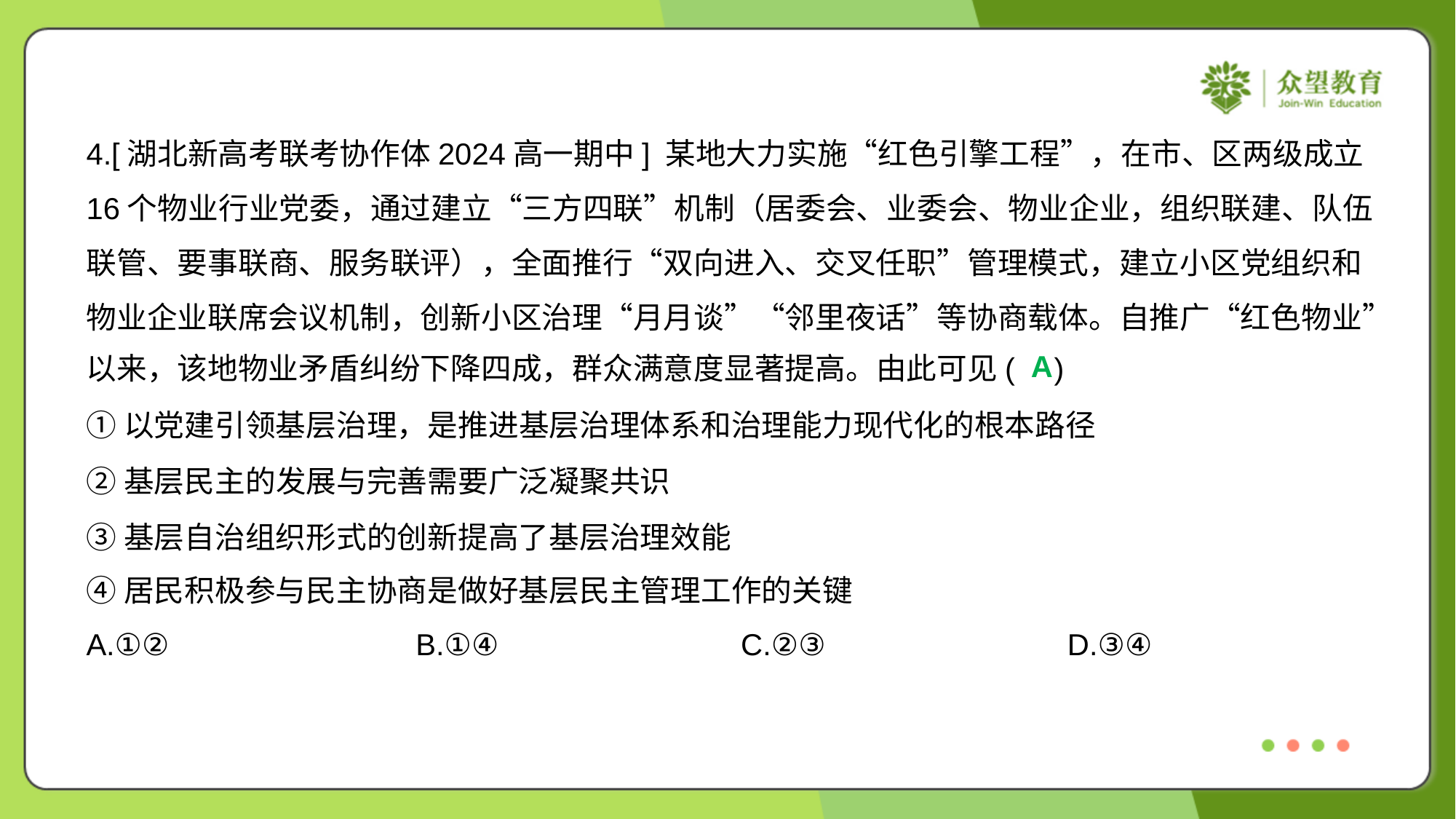

4.[湖北新高考联考协作体2024高一期中] 某地大力实施“红色引擎工程”，在市、区两级成立
16个物业行业党委，通过建立“三方四联”机制（居委会、业委会、物业企业，组织联建、队伍
联管、要事联商、服务联评），全面推行“双向进入、交叉任职”管理模式，建立小区党组织和
物业企业联席会议机制，创新小区治理“月月谈”“邻里夜话”等协商载体。自推广“红色物业”
以来，该地物业矛盾纠纷下降四成，群众满意度显著提高。由此可见(     )
A
①以党建引领基层治理，是推进基层治理体系和治理能力现代化的根本路径
②基层民主的发展与完善需要广泛凝聚共识
③基层自治组织形式的创新提高了基层治理效能
④居民积极参与民主协商是做好基层民主管理工作的关键
A.①②	B.①④	C.②③	D.③④